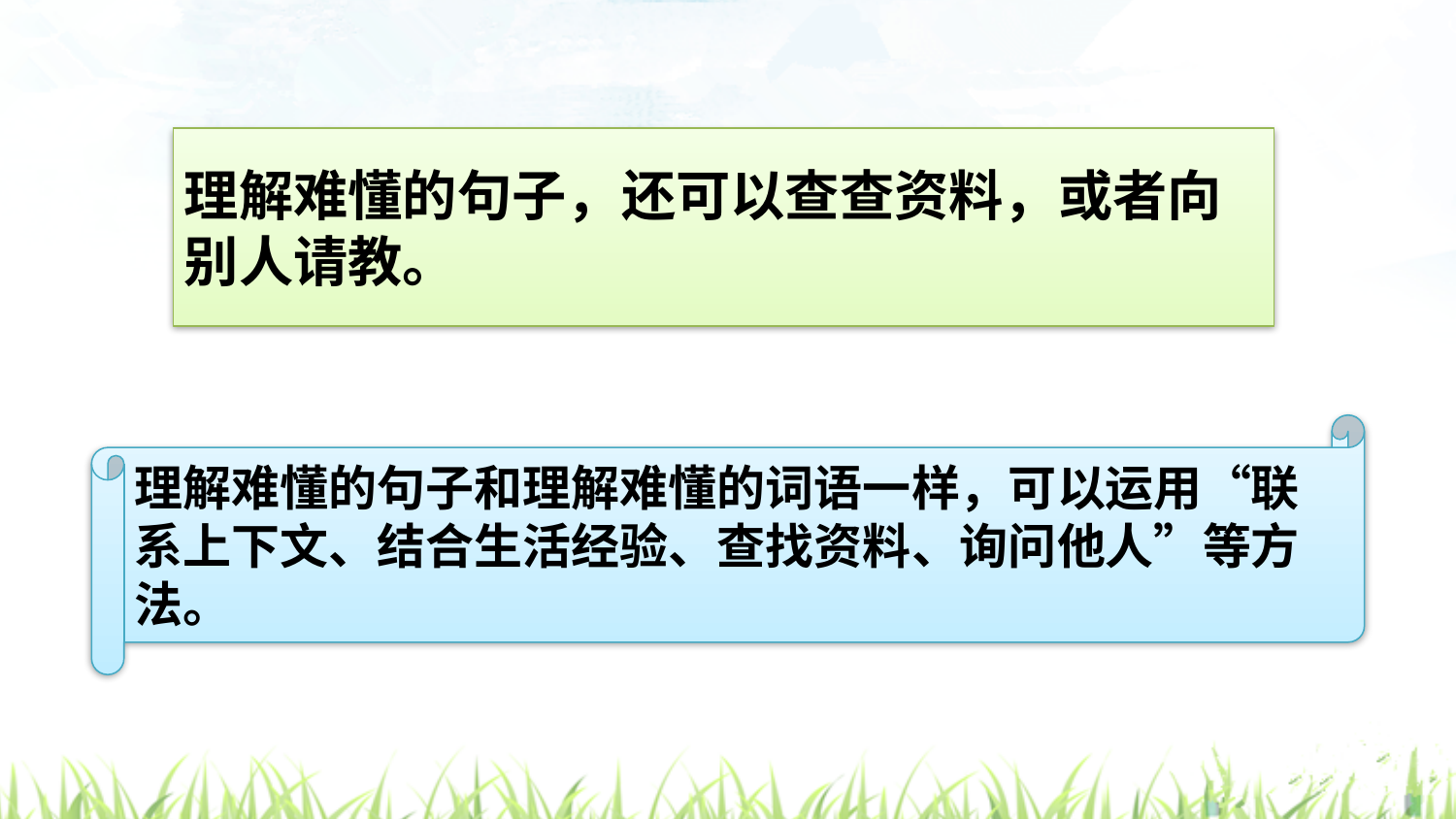

理解难懂的句子，还可以查查资料，或者向别人请教。
理解难懂的句子和理解难懂的词语一样，可以运用“联系上下文、结合生活经验、查找资料、询问他人”等方法。